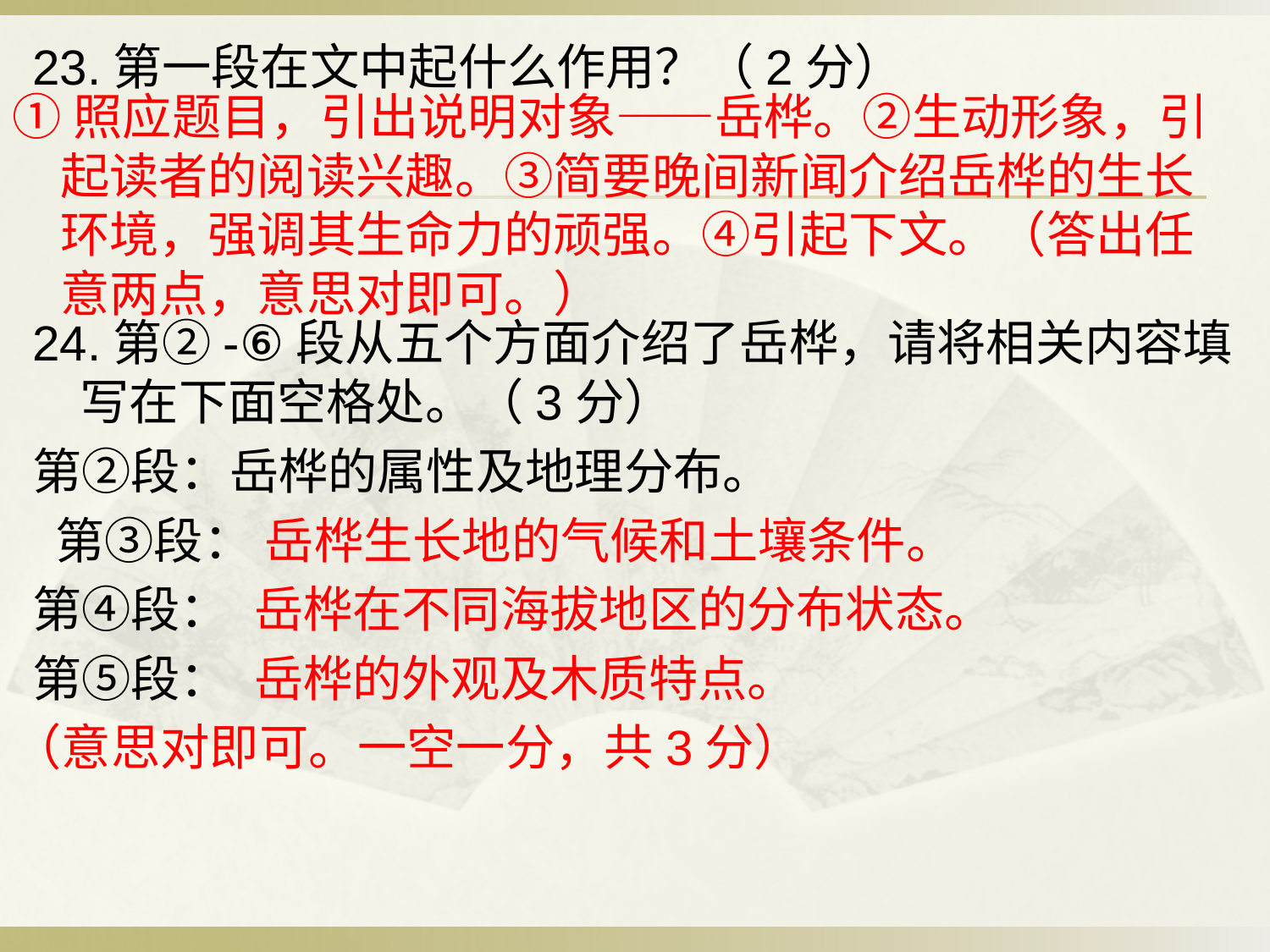

23.第一段在文中起什么作用？（2分）

24.第②-⑥段从五个方面介绍了岳桦，请将相关内容填写在下面空格处。（3分）
第②段：岳桦的属性及地理分布。
 第③段：
第④段：
第⑤段：
①照应题目，引出说明对象——岳桦。②生动形象，引起读者的阅读兴趣。③简要晚间新闻介绍岳桦的生长环境，强调其生命力的顽强。④引起下文。（答出任意两点，意思对即可。）
		      岳桦生长地的气候和土壤条件。
		     岳桦在不同海拔地区的分布状态。
		     岳桦的外观及木质特点。
（意思对即可。一空一分，共3分）